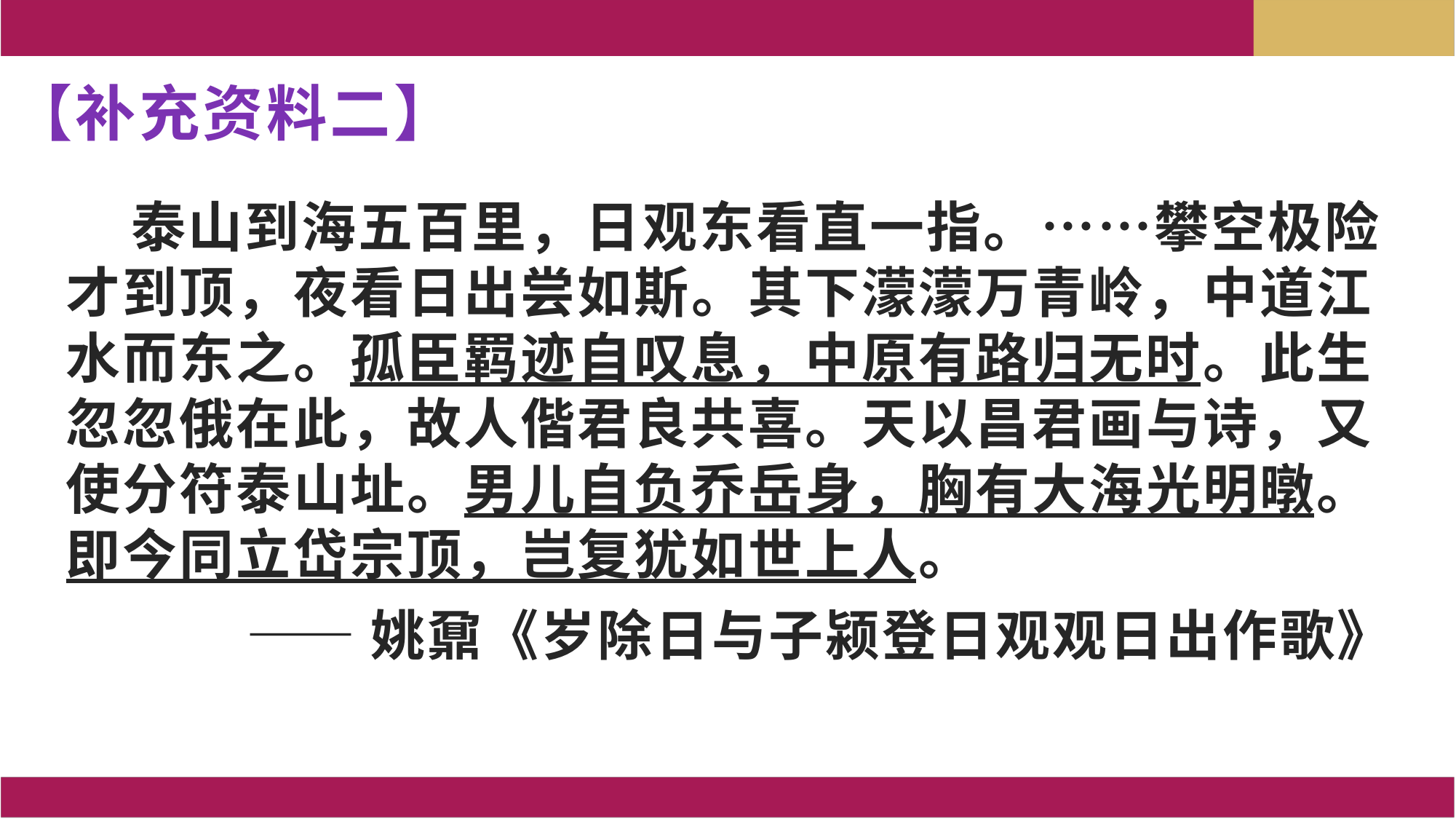

【补充资料二】
    泰山到海五百里，日观东看直一指。……攀空极险才到顶，夜看日出尝如斯。其下濛濛万青岭，中道江水而东之。孤臣羁迹自叹息，中原有路归无时。此生忽忽俄在此，故人偕君良共喜。天以昌君画与诗，又使分符泰山址。男儿自负乔岳身，胸有大海光明暾。即今同立岱宗顶，岂复犹如世上人。
——姚鼐《岁除日与子颍登日观观日出作歌》